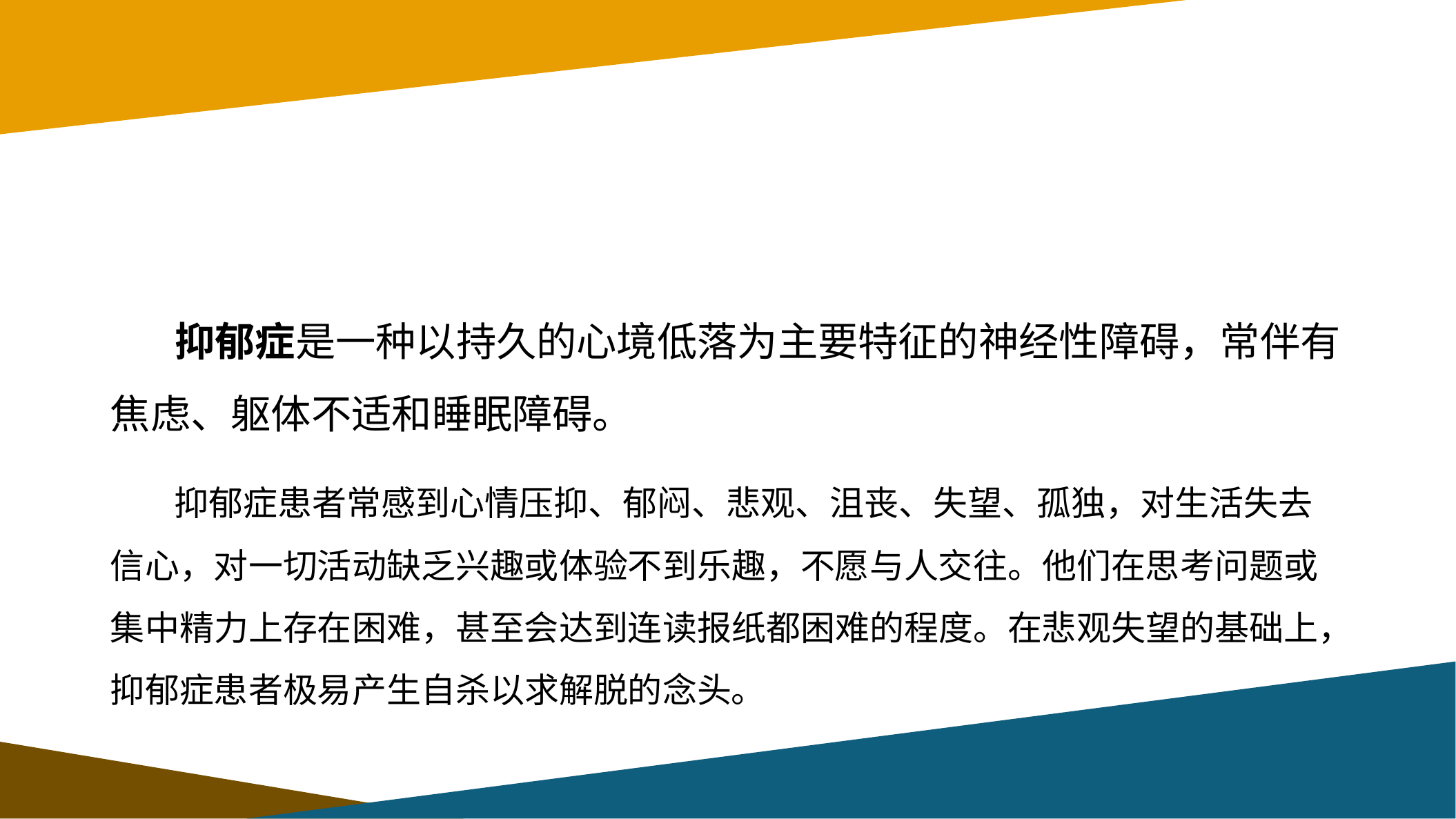

# （一）抑郁症
      抑郁症是一种以持久的心境低落为主要特征的神经性障碍，常伴有焦虑、躯体不适和睡眠障碍。
      抑郁症患者常感到心情压抑、郁闷、悲观、沮丧、失望、孤独，对生活失去信心，对一切活动缺乏兴趣或体验不到乐趣，不愿与人交往。他们在思考问题或集中精力上存在困难，甚至会达到连读报纸都困难的程度。在悲观失望的基础上，抑郁症患者极易产生自杀以求解脱的念头。